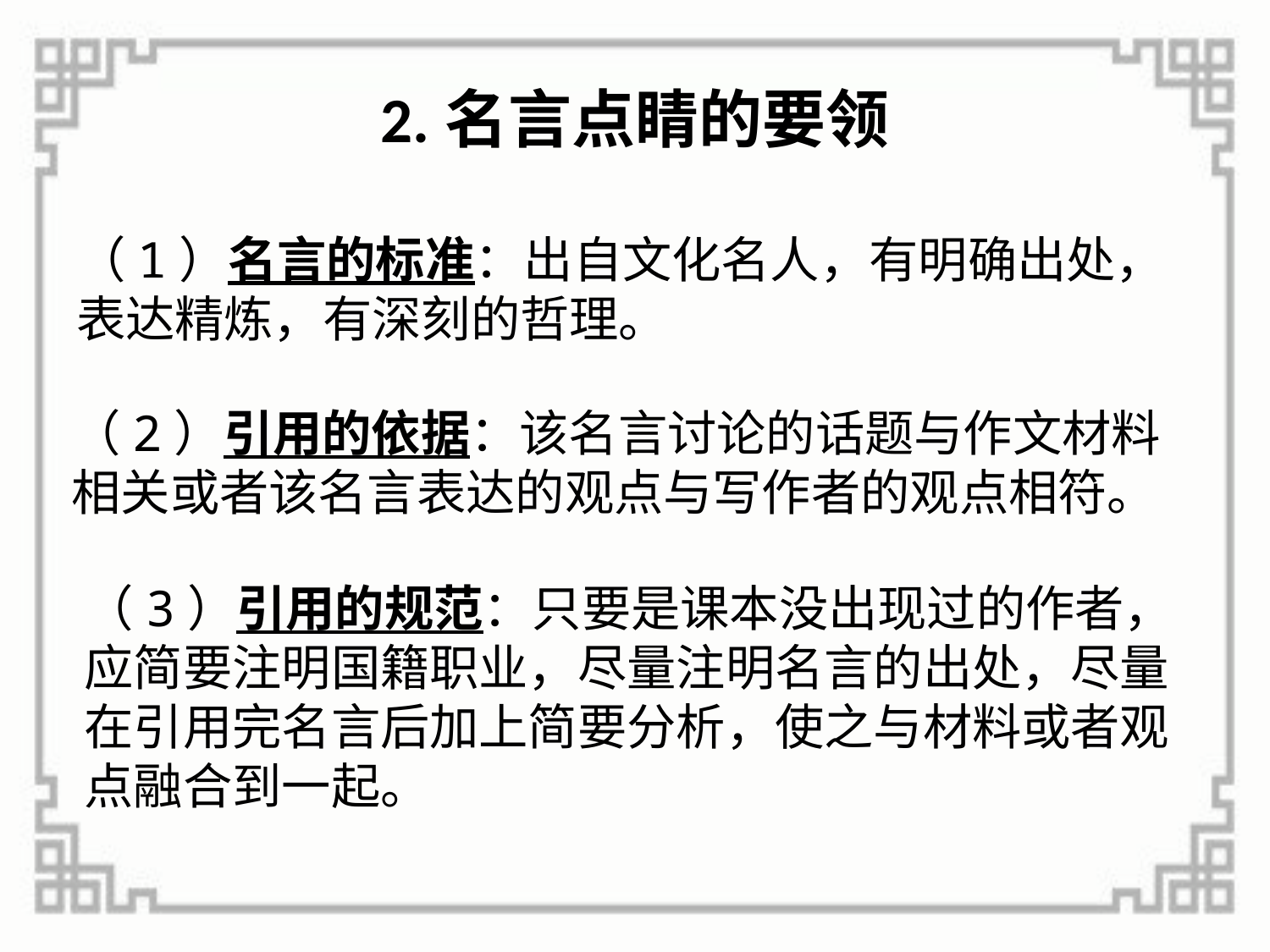

# 2.名言点睛的要领
（1）名言的标准：出自文化名人，有明确出处，表达精炼，有深刻的哲理。

（2）引用的依据：该名言讨论的话题与作文材料相关或者该名言表达的观点与写作者的观点相符。
（3）引用的规范：只要是课本没出现过的作者，应简要注明国籍职业，尽量注明名言的出处，尽量在引用完名言后加上简要分析，使之与材料或者观点融合到一起。